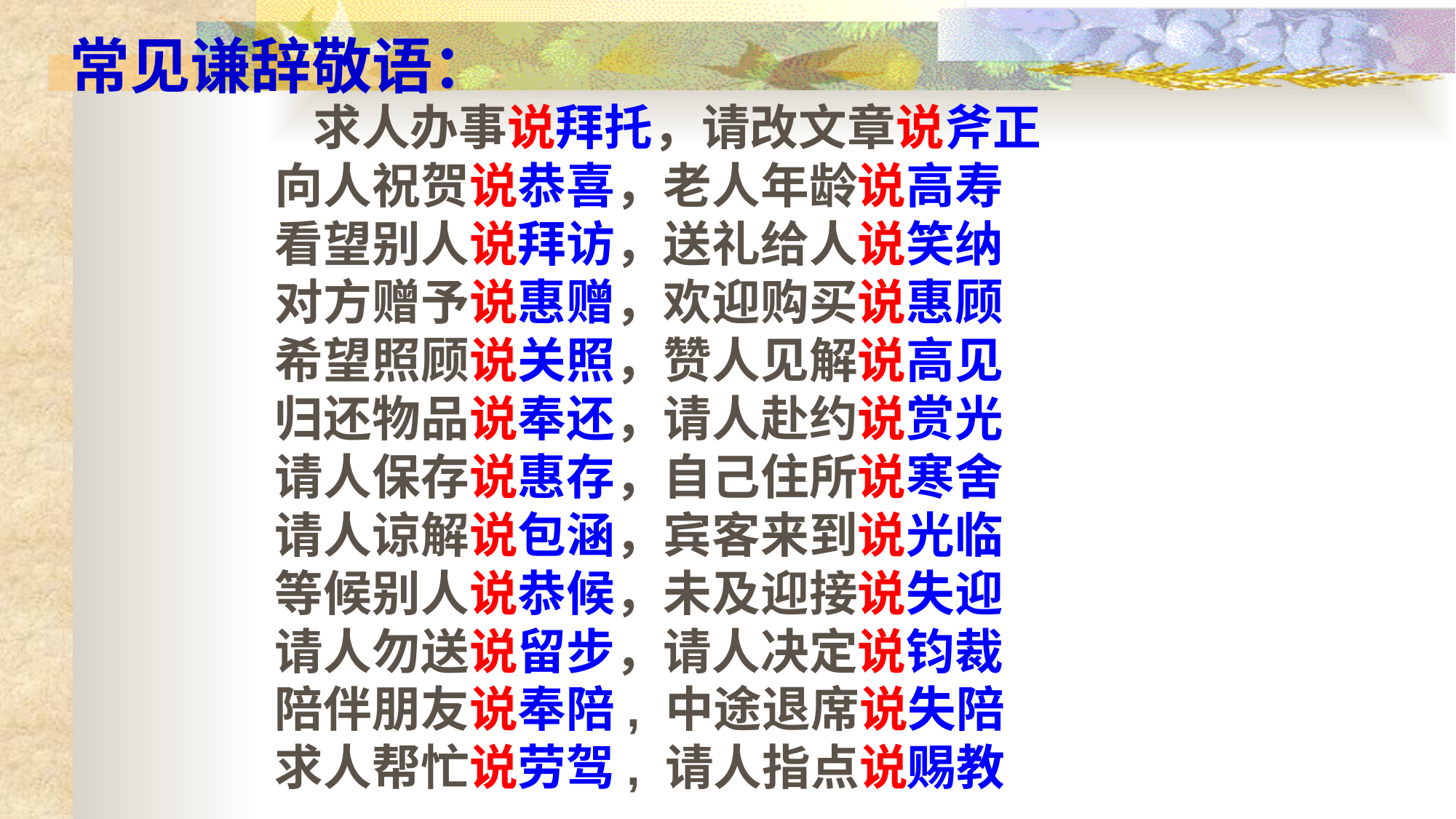

常见谦辞敬语：
           求人办事说拜托，请改文章说斧正
      向人祝贺说恭喜，老人年龄说高寿
      看望别人说拜访，送礼给人说笑纳
      对方赠予说惠赠，欢迎购买说惠顾
      希望照顾说关照，赞人见解说高见
      归还物品说奉还，请人赴约说赏光
      请人保存说惠存，自己住所说寒舍
      请人谅解说包涵，宾客来到说光临
      等候别人说恭候，未及迎接说失迎
      请人勿送说留步，请人决定说钧裁
      陪伴朋友说奉陪, 中途退席说失陪
      求人帮忙说劳驾, 请人指点说赐教